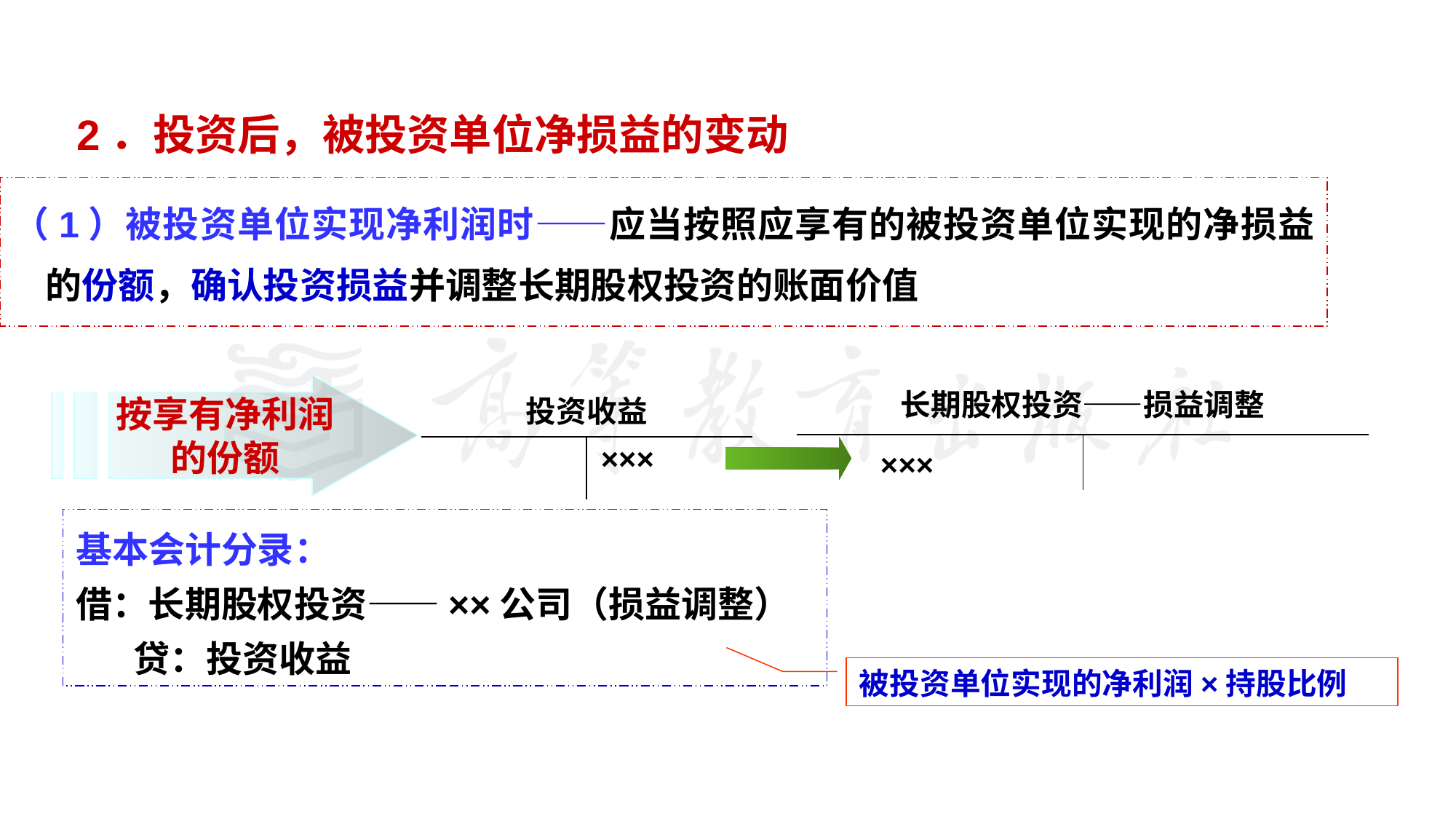

2．投资后，被投资单位净损益的变动
（1）被投资单位实现净利润时——应当按照应享有的被投资单位实现的净损益的份额，确认投资损益并调整长期股权投资的账面价值
按享有净利润
的份额
| 长期股权投资——损益调整 |  |
| --- | --- |
| ××× |  |
| 投资收益 |  |
| --- | --- |
|  | ××× |

基本会计分录：
借：长期股权投资——××公司（损益调整）
      贷：投资收益
被投资单位实现的净利润×持股比例